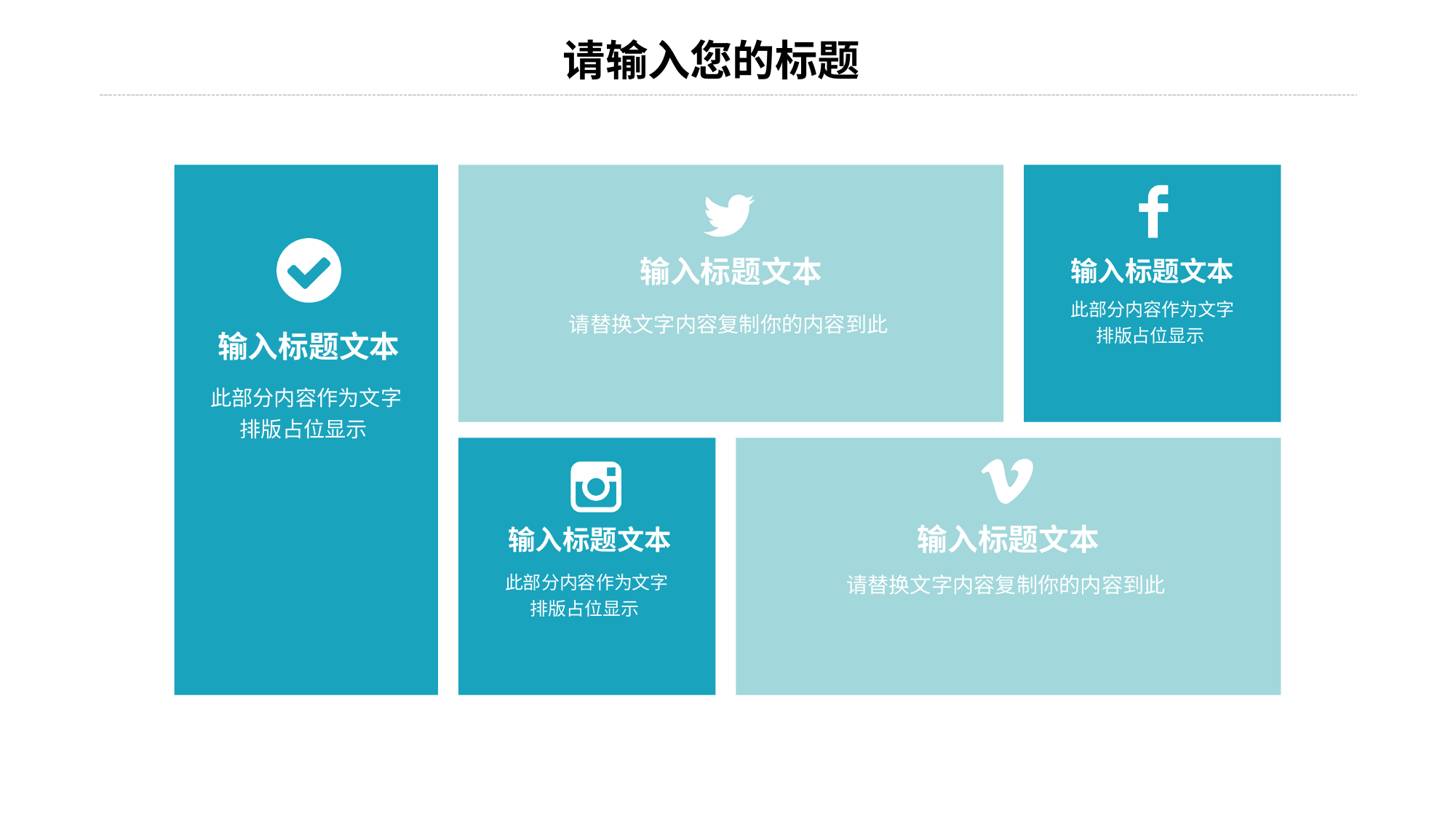

请替换文字内容复制你的内容到此

输入标题文本
此部分内容作为文字
排版占位显示

输入标题文本
此部分内容作为文字
排版占位显示

输入标题文本
此部分内容作为文字
排版占位显示

输入标题文本
请替换文字内容复制你的内容到此

输入标题文本